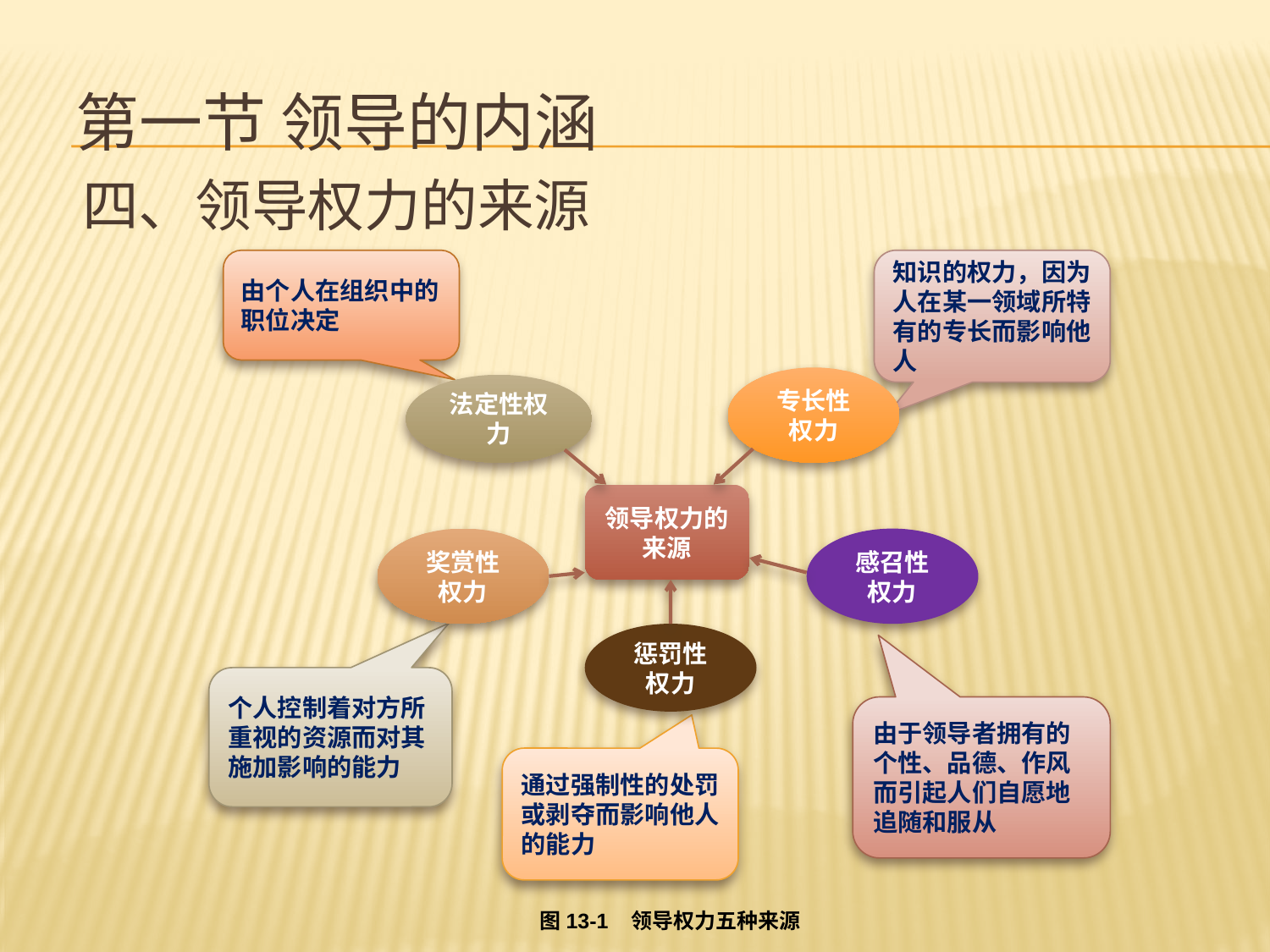

# 第一节 领导的内涵
四、领导权力的来源
由个人在组织中的职位决定
知识的权力，因为人在某一领域所特有的专长而影响他人
个人控制着对方所重视的资源而对其施加影响的能力
由于领导者拥有的个性、品德、作风而引起人们自愿地追随和服从
通过强制性的处罚或剥夺而影响他人的能力
专长性权力
法定性权力
领导权力的来源
奖赏性权力
感召性权力
惩罚性权力
图13-1   领导权力五种来源